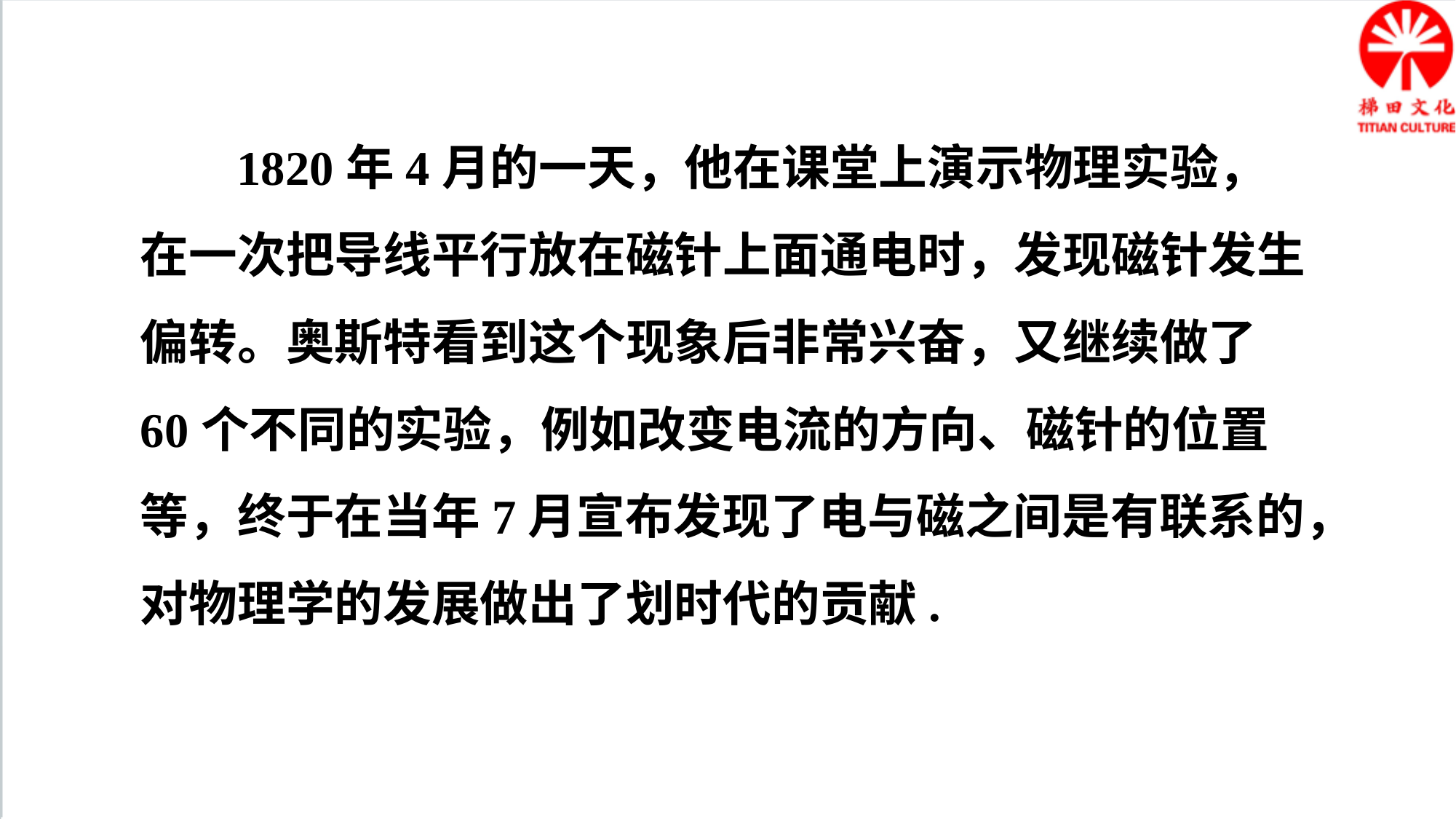

1820年4月的一天，他在课堂上演示物理实验，在一次把导线平行放在磁针上面通电时，发现磁针发生偏转。奥斯特看到这个现象后非常兴奋，又继续做了60个不同的实验，例如改变电流的方向、磁针的位置等，终于在当年7月宣布发现了电与磁之间是有联系的，对物理学的发展做出了划时代的贡献.